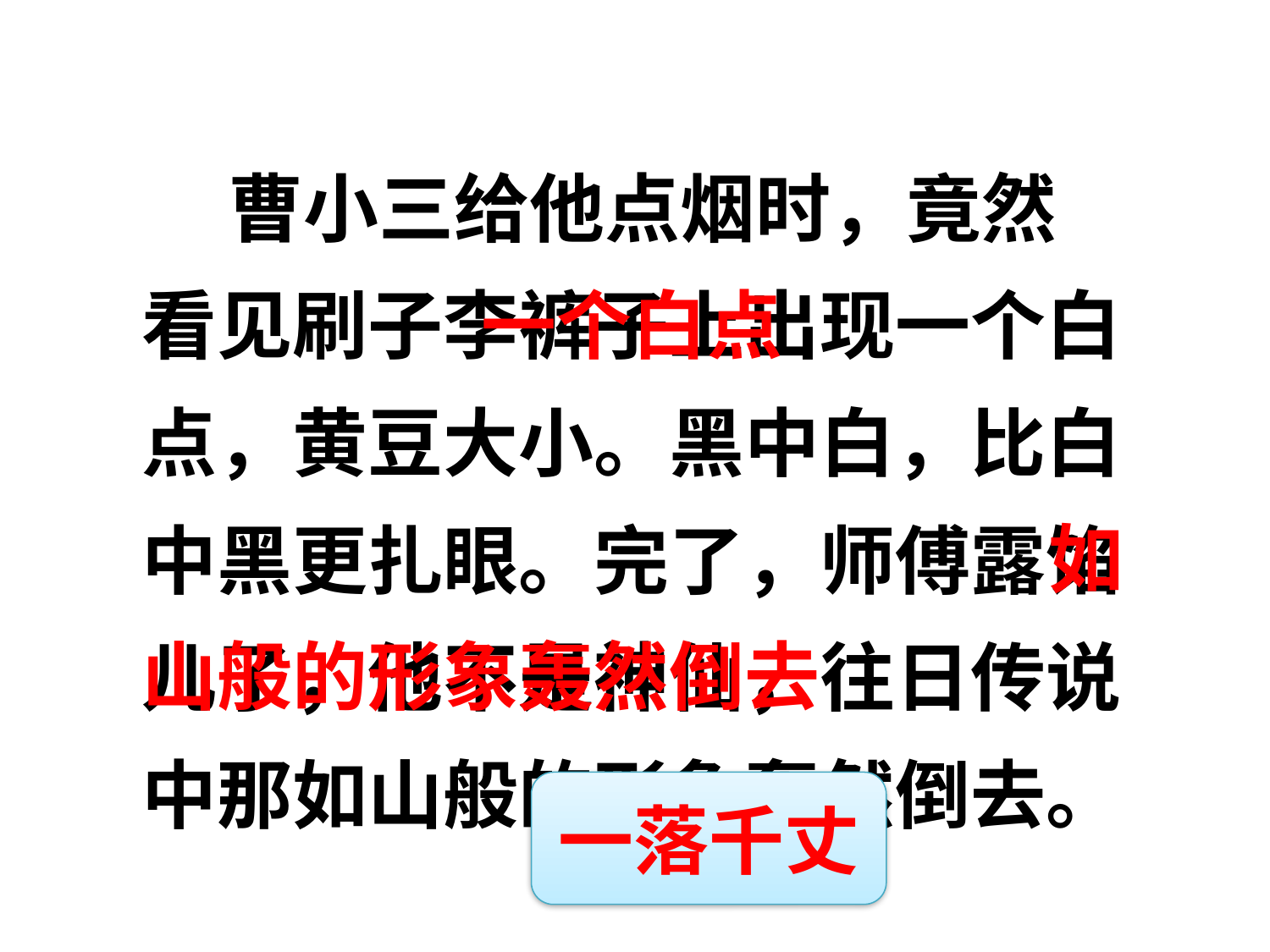

曹小三给他点烟时，竟然看见刷子李裤子上出现一个白点，黄豆大小。黑中白，比白中黑更扎眼。完了，师傅露馅儿了，他不是神仙，往日传说中那如山般的形象轰然倒去。
一个白点
如
山般的形象轰然倒去
一落千丈